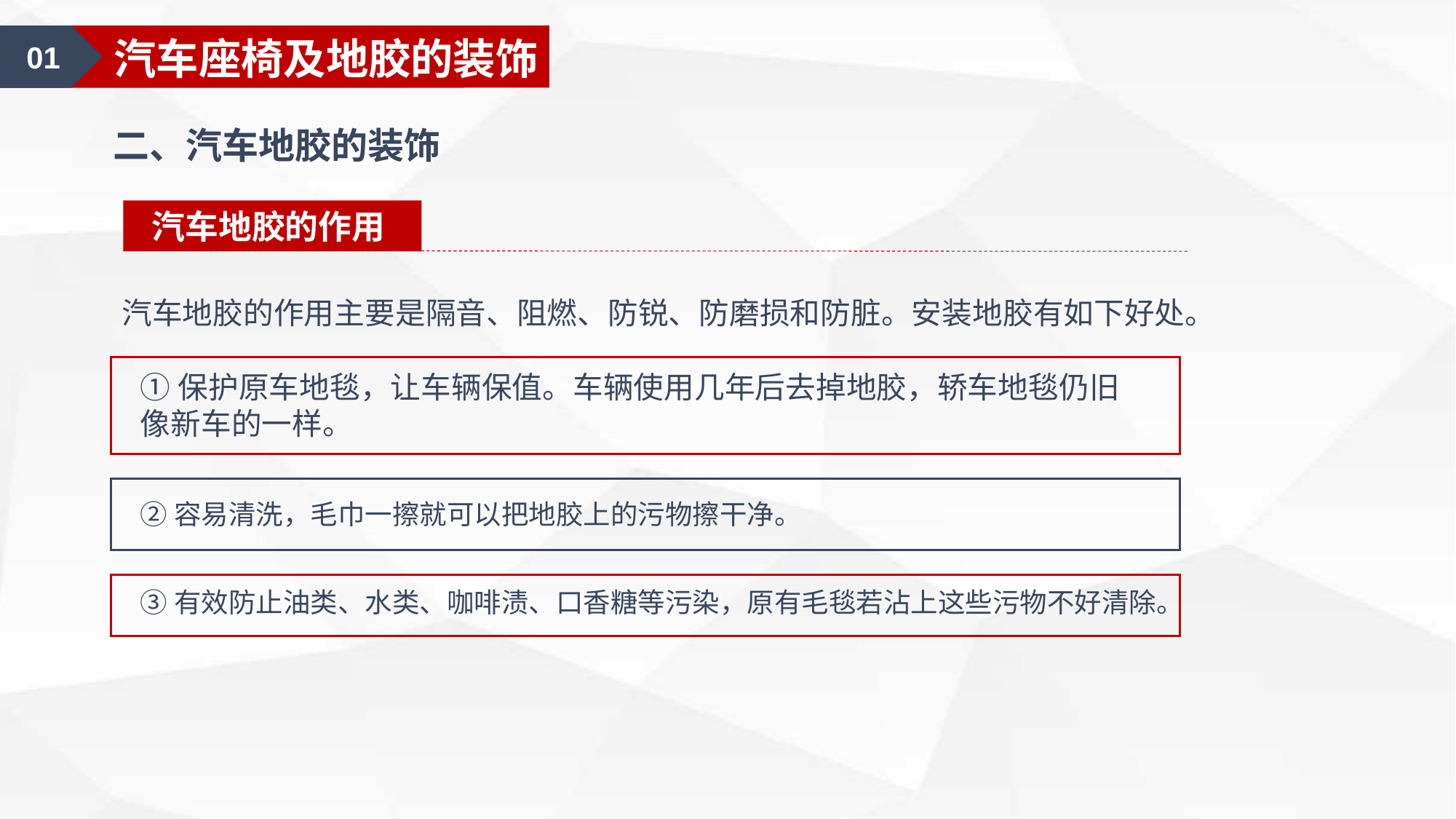

01
汽车美容认知

01
汽车美容护理用品

01
汽车座椅及地胶的装饰
二、汽车地胶的装饰
汽车地胶的作用
汽车地胶的作用主要是隔音、阻燃、防锐、防磨损和防脏。安装地胶有如下好处。

①保护原车地毯，让车辆保值。车辆使用几年后去掉地胶，轿车地毯仍旧像新车的一样。

②容易清洗，毛巾一擦就可以把地胶上的污物擦干净。

③有效防止油类、水类、咖啡渍、口香糖等污染，原有毛毯若沾上这些污物不好清除。